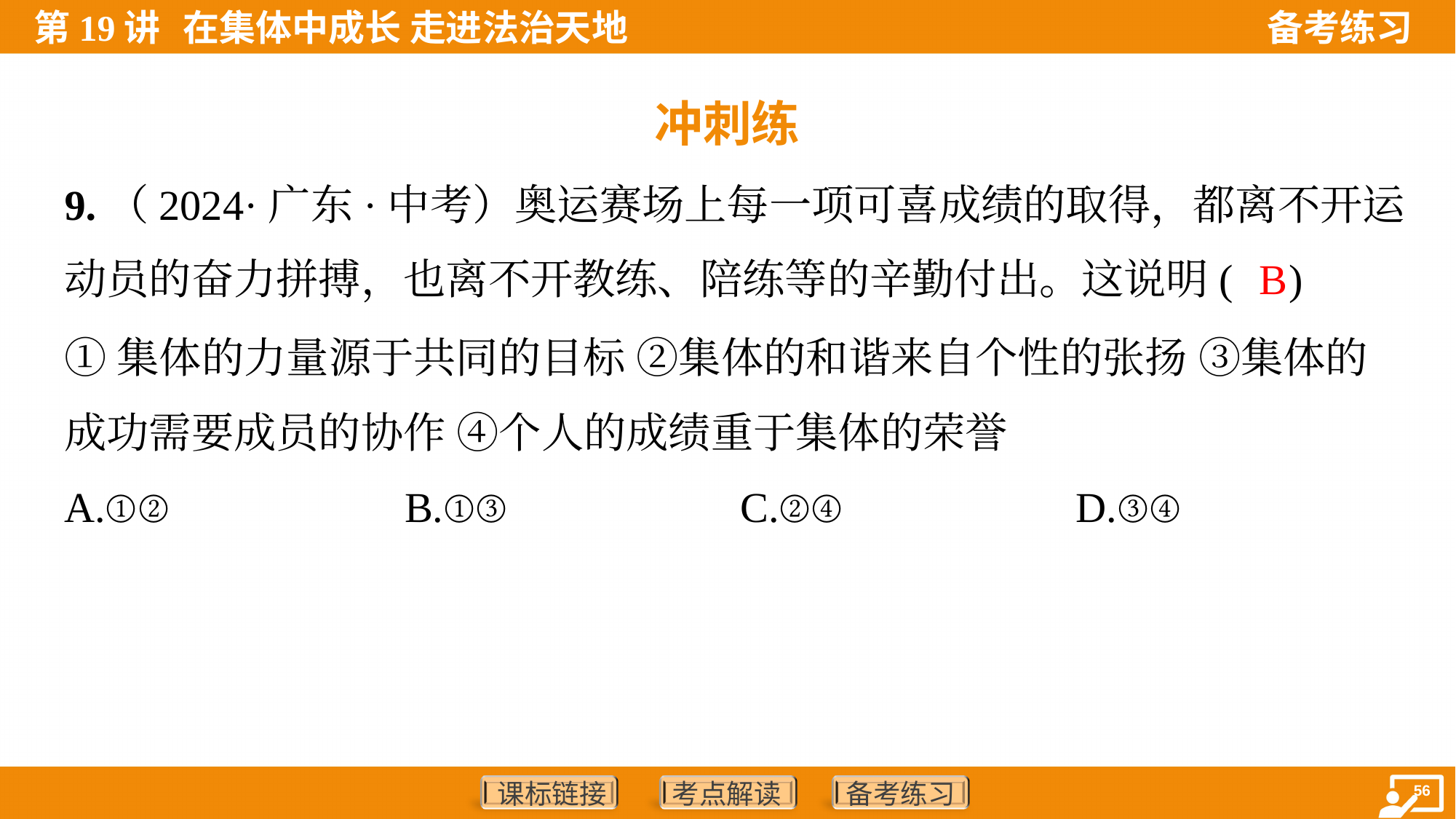

冲刺练
9.（2024·广东·中考）奥运赛场上每一项可喜成绩的取得，都离不开运
动员的奋力拼搏，也离不开教练、陪练等的辛勤付出。这说明(     )
B
①集体的力量源于共同的目标 ②集体的和谐来自个性的张扬 ③集体的
成功需要成员的协作 ④个人的成绩重于集体的荣誉
A.①②	B.①③	C.②④	D.③④